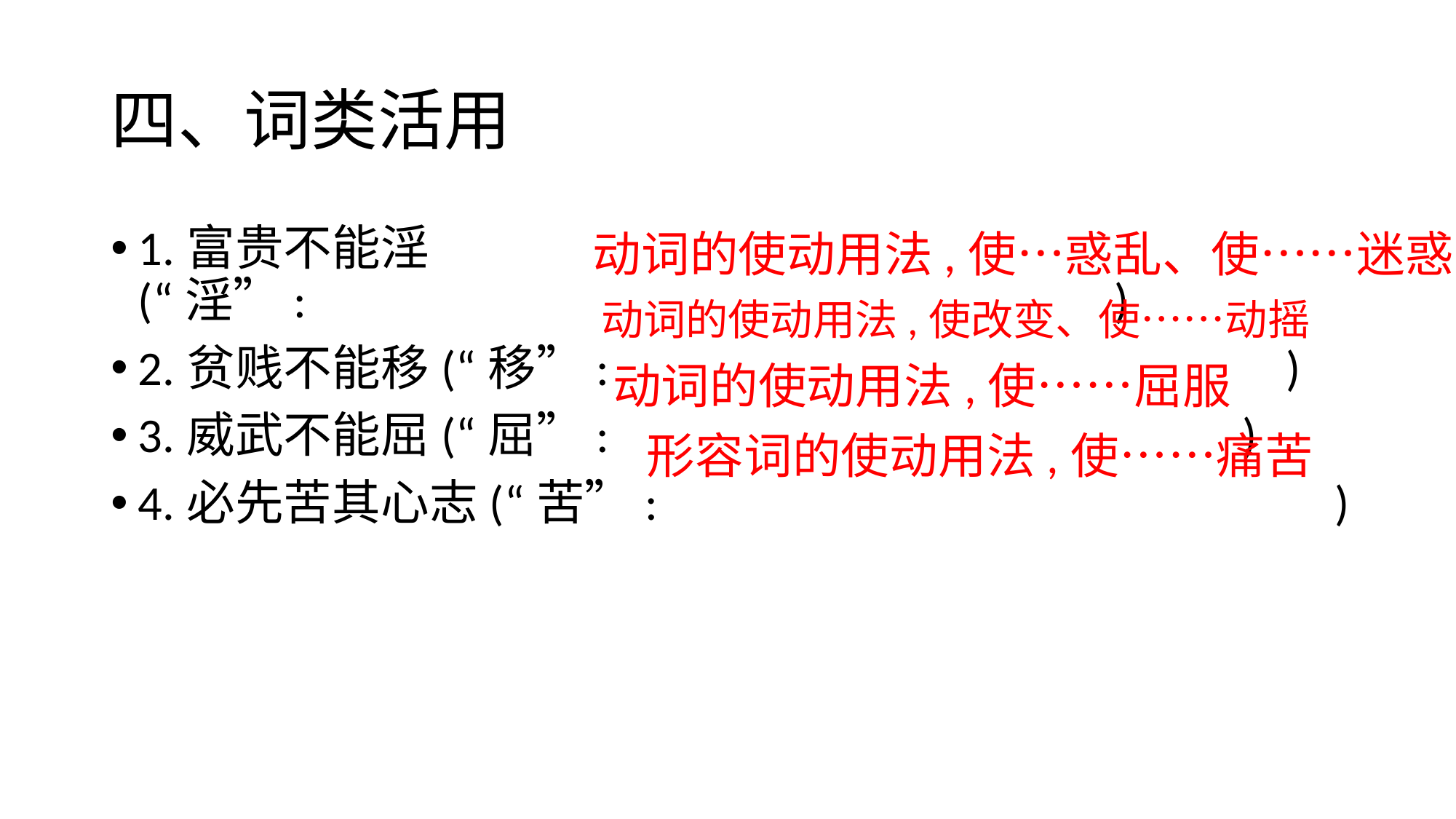

# 四、词类活用
1.富贵不能淫(“淫”:                                                                          )
2.贫贱不能移(“移”:                                                              )
3.威武不能屈(“屈”:                                                          )
4.必先苦其心志(“苦”:                                                              )
动词的使动用法,使…惑乱、使……迷惑
动词的使动用法,使改变、使……动摇
动词的使动用法,使……屈服
形容词的使动用法,使……痛苦